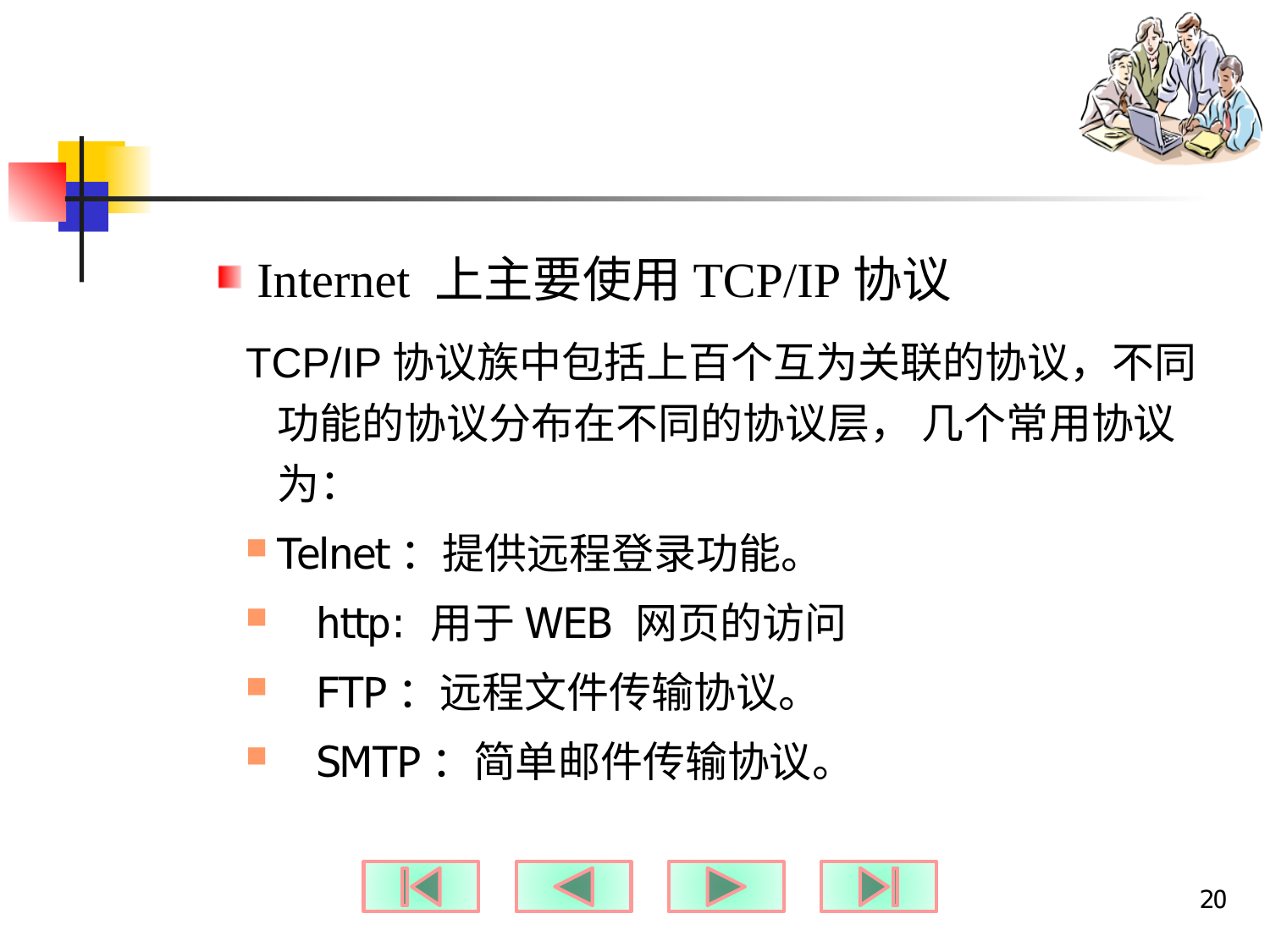

#
Internet 上主要使用TCP/IP协议
TCP/IP协议族中包括上百个互为关联的协议，不同功能的协议分布在不同的协议层， 几个常用协议为：
Telnet：提供远程登录功能。
   http: 用于WEB 网页的访问
   FTP：远程文件传输协议。
   SMTP：简单邮件传输协议。
20